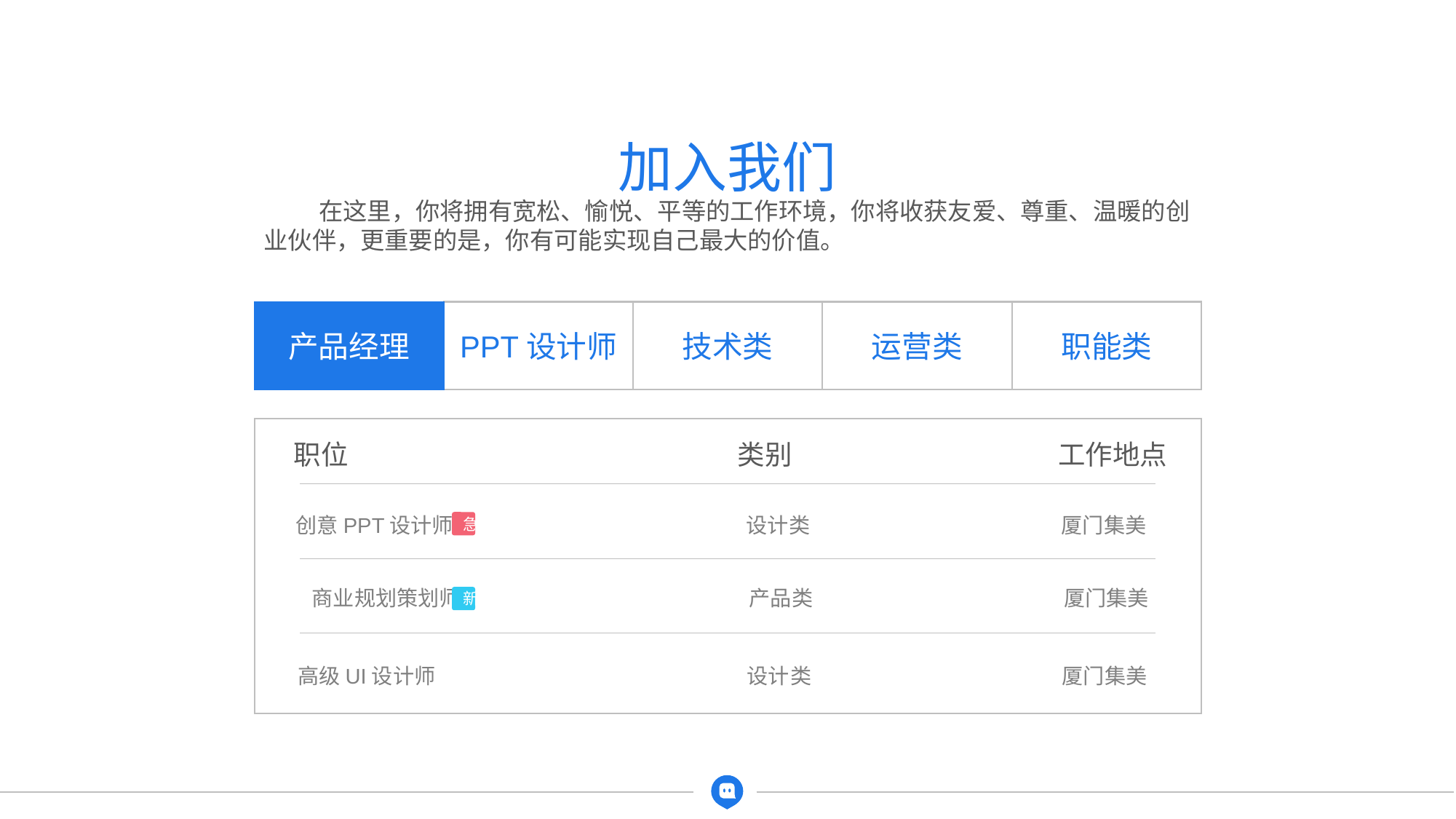

加入我们
         在这里，你将拥有宽松、愉悦、平等的工作环境，你将收获友爱、尊重、温暖的创业伙伴，更重要的是，你有可能实现自己最大的价值。
PPT设计师
技术类
运营类
职能类
产品经理

职位                                                               类别                                           工作地点
创意PPT设计师                                                              设计类                                                     厦门集美
急
商业规划策划师                                                             产品类                                                     厦门集美
新
高级UI设计师                                                                  设计类                                                     厦门集美